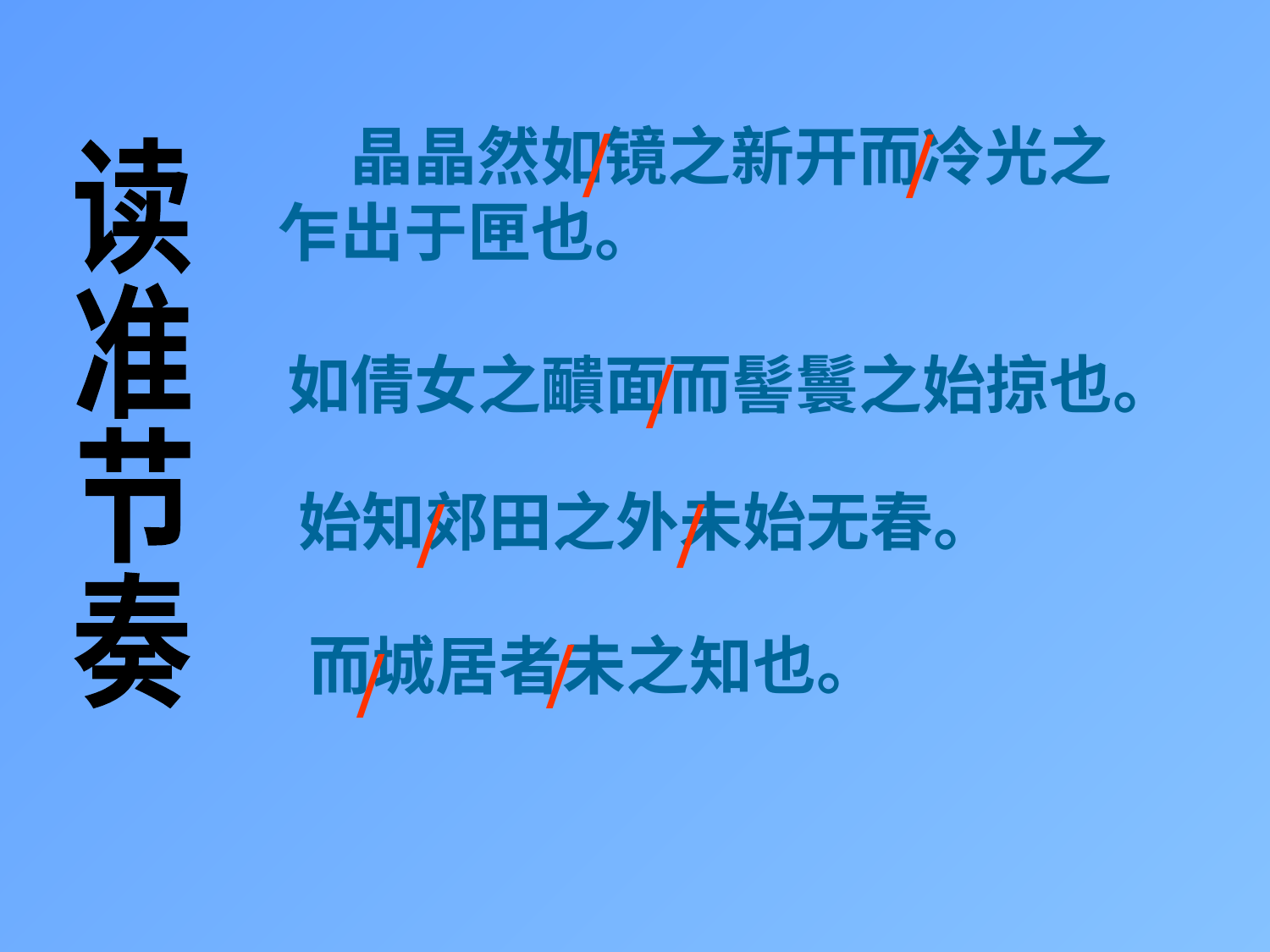

/
/
    晶晶然如镜之新开而冷光之乍出于匣也。
读
准
节
奏
/
如倩女之靧面而髻鬟之始掠也。
/
/
始知郊田之外未始无春。
/
/
而城居者未之知也。